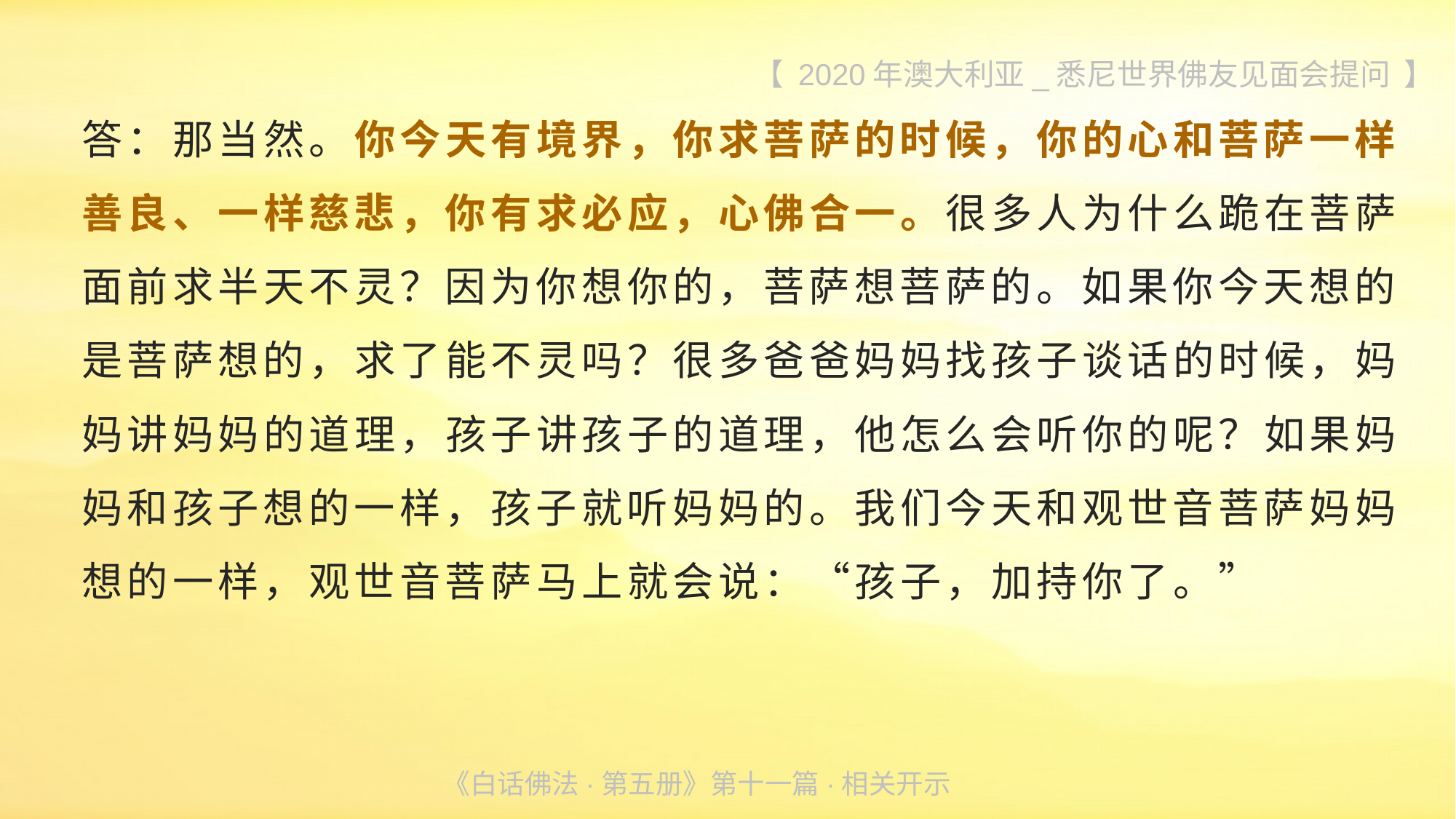

【 2020年澳大利亚_悉尼世界佛友见面会提问  】
答：那当然。你今天有境界，你求菩萨的时候，你的心和菩萨一样善良、一样慈悲，你有求必应，心佛合一。很多人为什么跪在菩萨面前求半天不灵？因为你想你的，菩萨想菩萨的。如果你今天想的是菩萨想的，求了能不灵吗？很多爸爸妈妈找孩子谈话的时候，妈妈讲妈妈的道理，孩子讲孩子的道理，他怎么会听你的呢？如果妈妈和孩子想的一样，孩子就听妈妈的。我们今天和观世音菩萨妈妈想的一样，观世音菩萨马上就会说：“孩子，加持你了。”

《白话佛法·第五册》第十一篇·相关开示